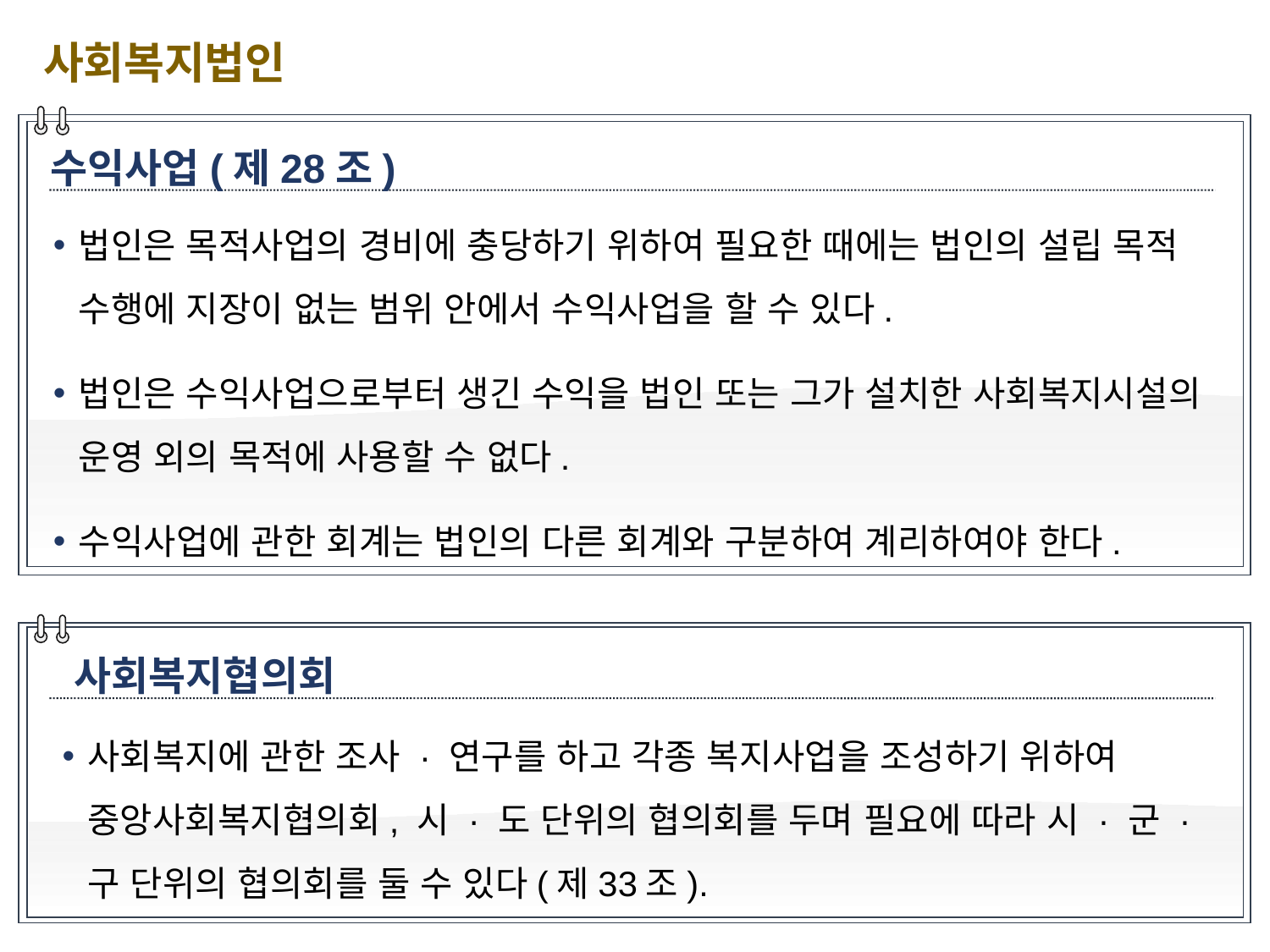

사회복지법인

수익사업(제28조)

법인은 목적사업의 경비에 충당하기 위하여 필요한 때에는 법인의 설립 목적 수행에 지장이 없는 범위 안에서 수익사업을 할 수 있다.
법인은 수익사업으로부터 생긴 수익을 법인 또는 그가 설치한 사회복지시설의 운영 외의 목적에 사용할 수 없다.
수익사업에 관한 회계는 법인의 다른 회계와 구분하여 계리하여야 한다.

사회복지협의회

사회복지에 관한 조사 · 연구를 하고 각종 복지사업을 조성하기 위하여 중앙사회복지협의회, 시 · 도 단위의 협의회를 두며 필요에 따라 시 · 군 · 구 단위의 협의회를 둘 수 있다(제33조).